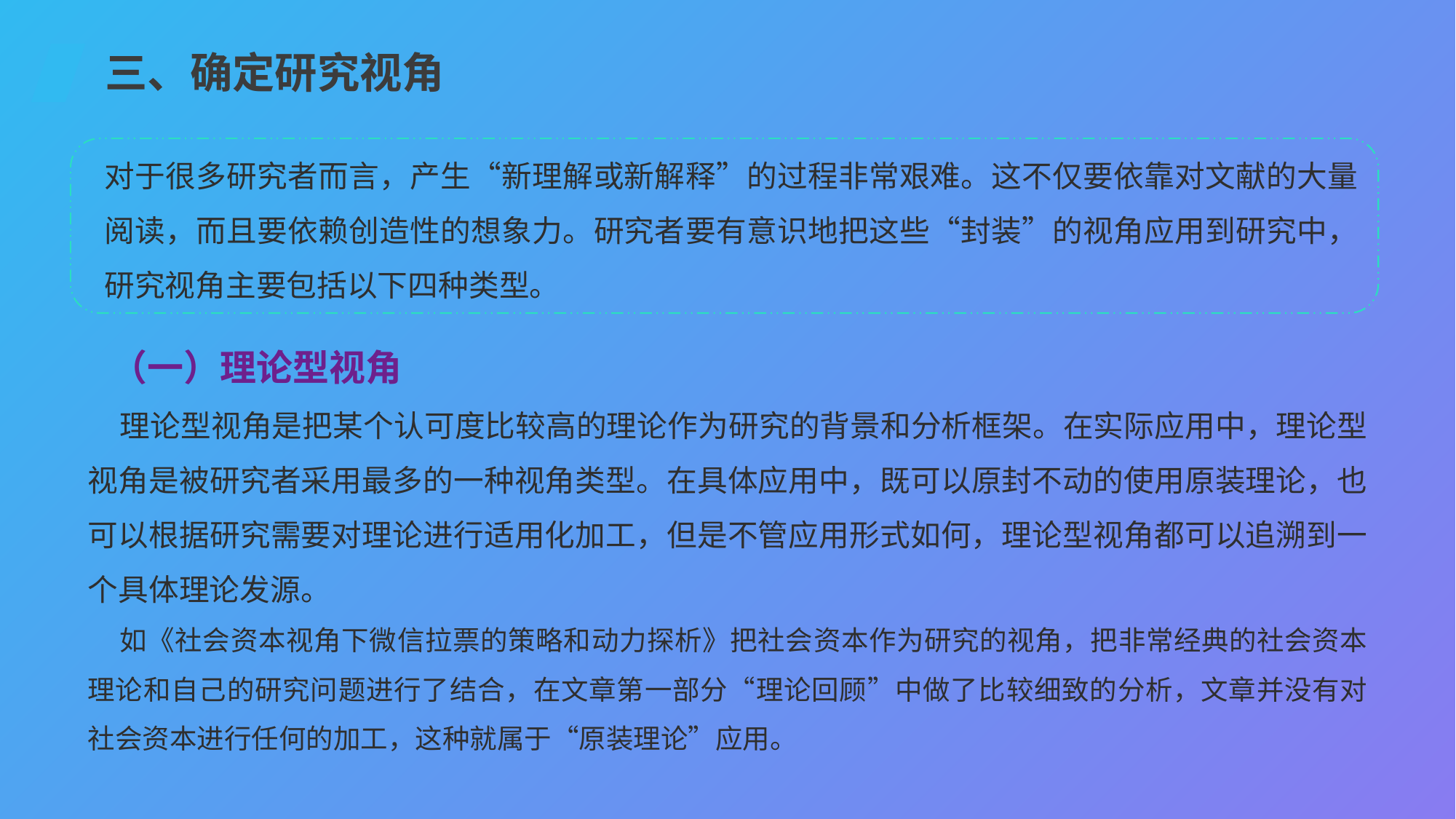

三、确定研究视角
对于很多研究者而言，产生“新理解或新解释”的过程非常艰难。这不仅要依靠对文献的大量阅读，而且要依赖创造性的想象力。研究者要有意识地把这些“封装”的视角应用到研究中，研究视角主要包括以下四种类型。

（一）理论型视角
理论型视角是把某个认可度比较高的理论作为研究的背景和分析框架。在实际应用中，理论型视角是被研究者采用最多的一种视角类型。在具体应用中，既可以原封不动的使用原装理论，也可以根据研究需要对理论进行适用化加工，但是不管应用形式如何，理论型视角都可以追溯到一个具体理论发源。
如《社会资本视角下微信拉票的策略和动力探析》把社会资本作为研究的视角，把非常经典的社会资本理论和自己的研究问题进行了结合，在文章第一部分“理论回顾”中做了比较细致的分析，文章并没有对社会资本进行任何的加工，这种就属于“原装理论”应用。